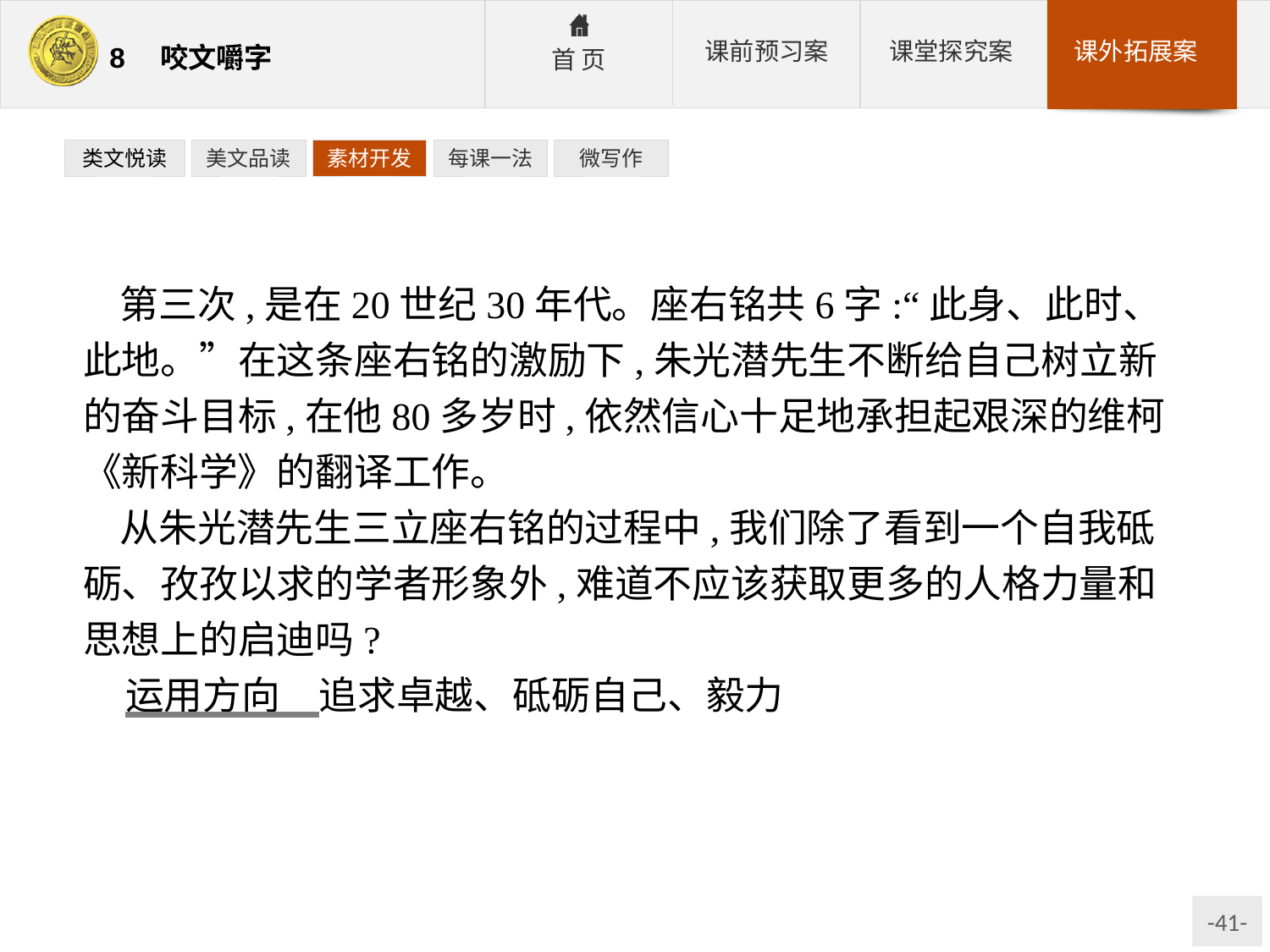

类文悦读
美文品读
素材开发
每课一法
微写作
第三次,是在20世纪30年代。座右铭共6字:“此身、此时、此地。”在这条座右铭的激励下,朱光潜先生不断给自己树立新的奋斗目标,在他80多岁时,依然信心十足地承担起艰深的维柯《新科学》的翻译工作。
从朱光潜先生三立座右铭的过程中,我们除了看到一个自我砥砺、孜孜以求的学者形象外,难道不应该获取更多的人格力量和思想上的启迪吗?
运用方向　追求卓越、砥砺自己、毅力